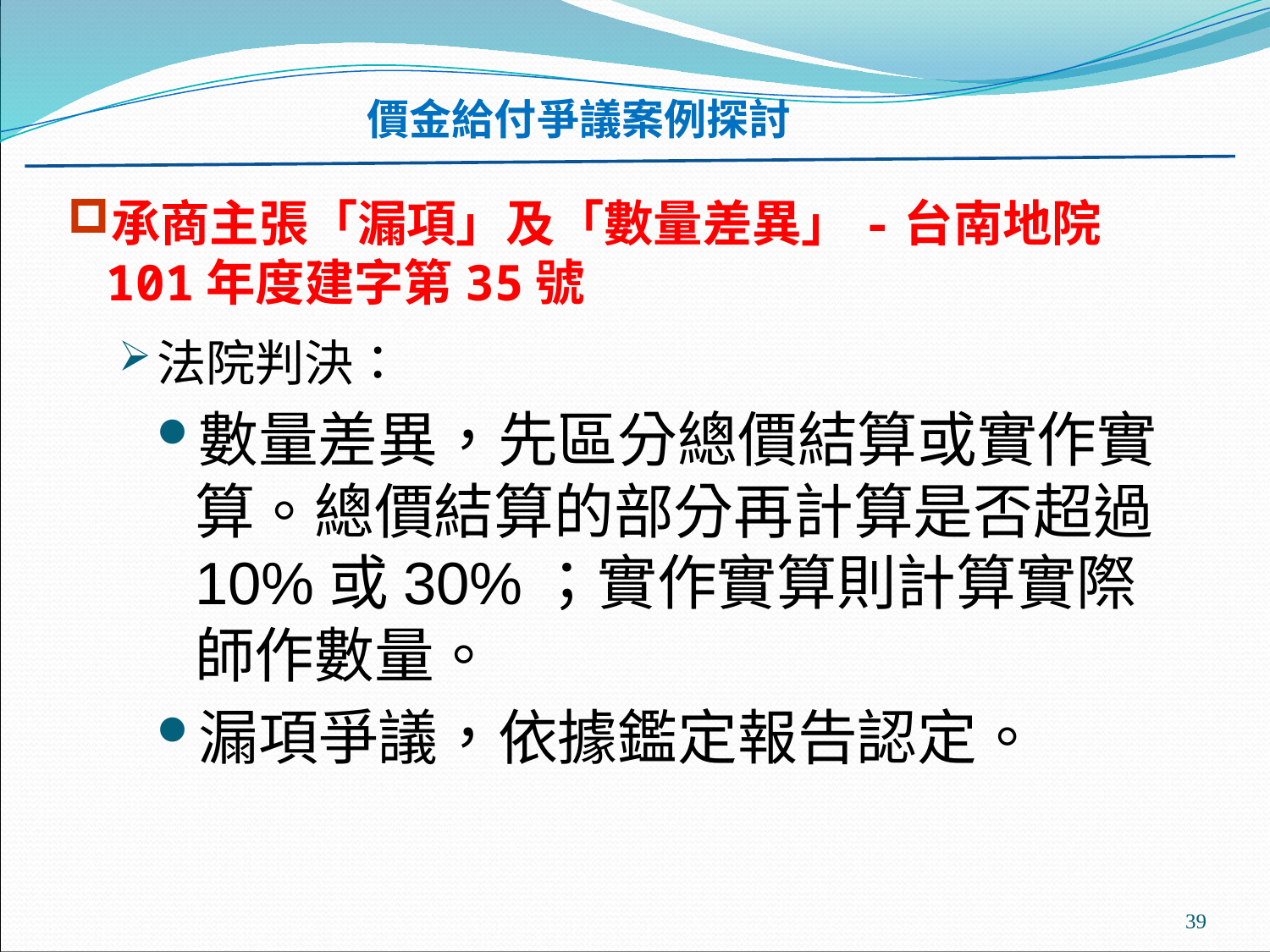

價金給付爭議案例探討
#
承商主張「漏項」及「數量差異」-台南地院101年度建字第35號
法院判決：
數量差異，先區分總價結算或實作實算。總價結算的部分再計算是否超過10%或30%；實作實算則計算實際師作數量。
漏項爭議，依據鑑定報告認定。

39